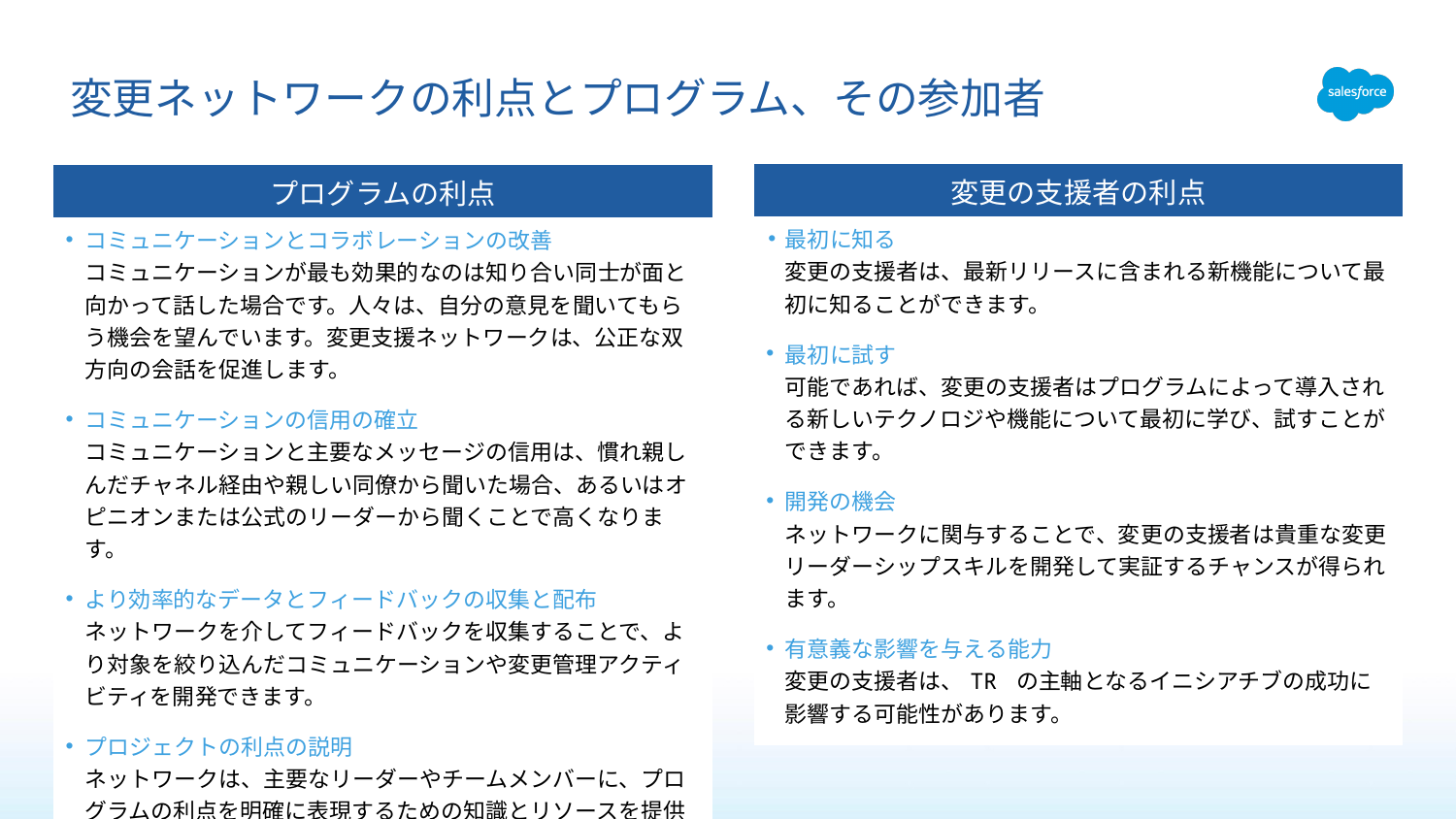

# 変更ネットワークの利点とプログラム、その参加者
| 変更の支援者の利点 |
| --- |
| 最初に知る 変更の支援者は、最新リリースに含まれる新機能について最初に知ることができます。 最初に試す 可能であれば、変更の支援者はプログラムによって導入される新しいテクノロジや機能について最初に学び、試すことができます。 開発の機会 ネットワークに関与することで、変更の支援者は貴重な変更リーダーシップスキルを開発して実証するチャンスが得られます。 有意義な影響を与える能力 変更の支援者は、TR の主軸となるイニシアチブの成功に影響する可能性があります。 |
| プログラムの利点 |
| --- |
| コミュニケーションとコラボレーションの改善 コミュニケーションが最も効果的なのは知り合い同士が面と向かって話した場合です。人々は、自分の意見を聞いてもらう機会を望んでいます。変更支援ネットワークは、公正な双方向の会話を促進します。 コミュニケーションの信用の確立 コミュニケーションと主要なメッセージの信用は、慣れ親しんだチャネル経由や親しい同僚から聞いた場合、あるいはオピニオンまたは公式のリーダーから聞くことで高くなります。 より効率的なデータとフィードバックの収集と配布 ネットワークを介してフィードバックを収集することで、より対象を絞り込んだコミュニケーションや変更管理アクティビティを開発できます。 プロジェクトの利点の説明 ネットワークは、主要なリーダーやチームメンバーに、プログラムの利点を明確に表現するための知識とリソースを提供します。 |